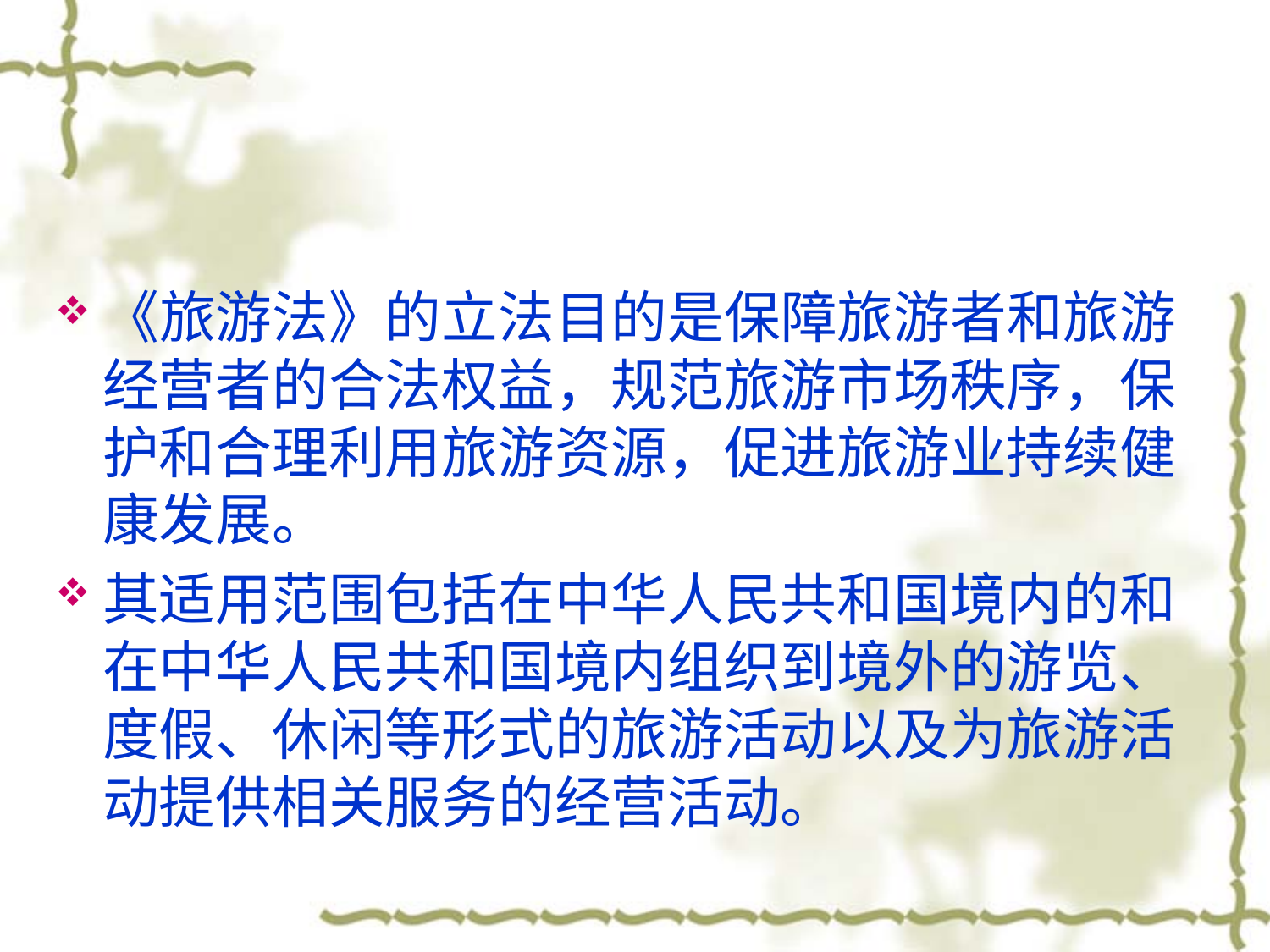

#
《旅游法》的立法目的是保障旅游者和旅游经营者的合法权益，规范旅游市场秩序，保护和合理利用旅游资源，促进旅游业持续健康发展。
其适用范围包括在中华人民共和国境内的和在中华人民共和国境内组织到境外的游览、度假、休闲等形式的旅游活动以及为旅游活动提供相关服务的经营活动。